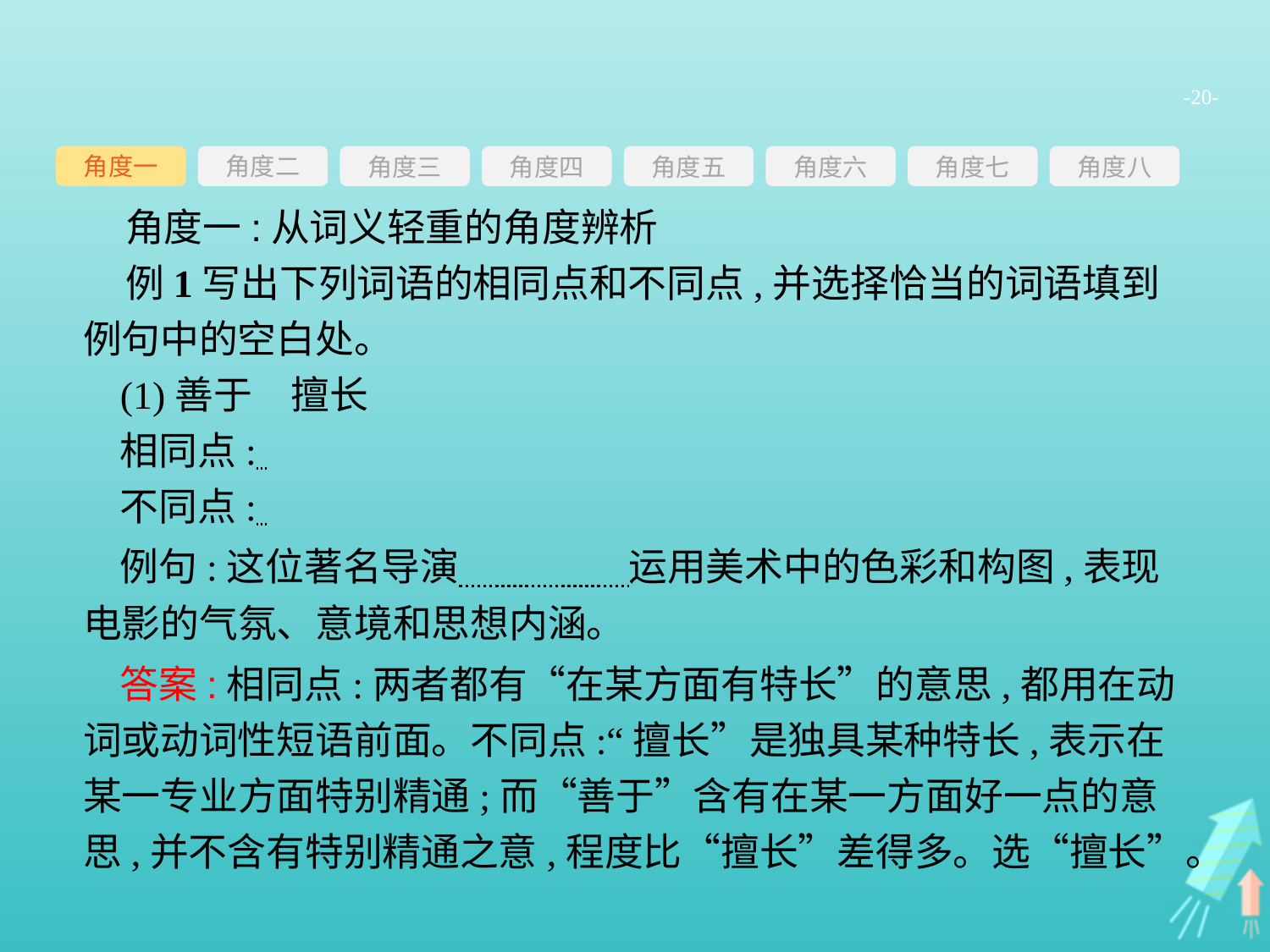

-20-
角度一
角度三
角度四
角度五
角度六
角度七
角度八
角度二
角度一:从词义轻重的角度辨析
例1写出下列词语的相同点和不同点,并选择恰当的词语填到例句中的空白处。
(1)善于　擅长
相同点:
不同点:
例句:这位著名导演　　　　运用美术中的色彩和构图,表现电影的气氛、意境和思想内涵。
答案:相同点:两者都有“在某方面有特长”的意思,都用在动词或动词性短语前面。不同点:“擅长”是独具某种特长,表示在某一专业方面特别精通;而“善于”含有在某一方面好一点的意思,并不含有特别精通之意,程度比“擅长”差得多。选“擅长”。